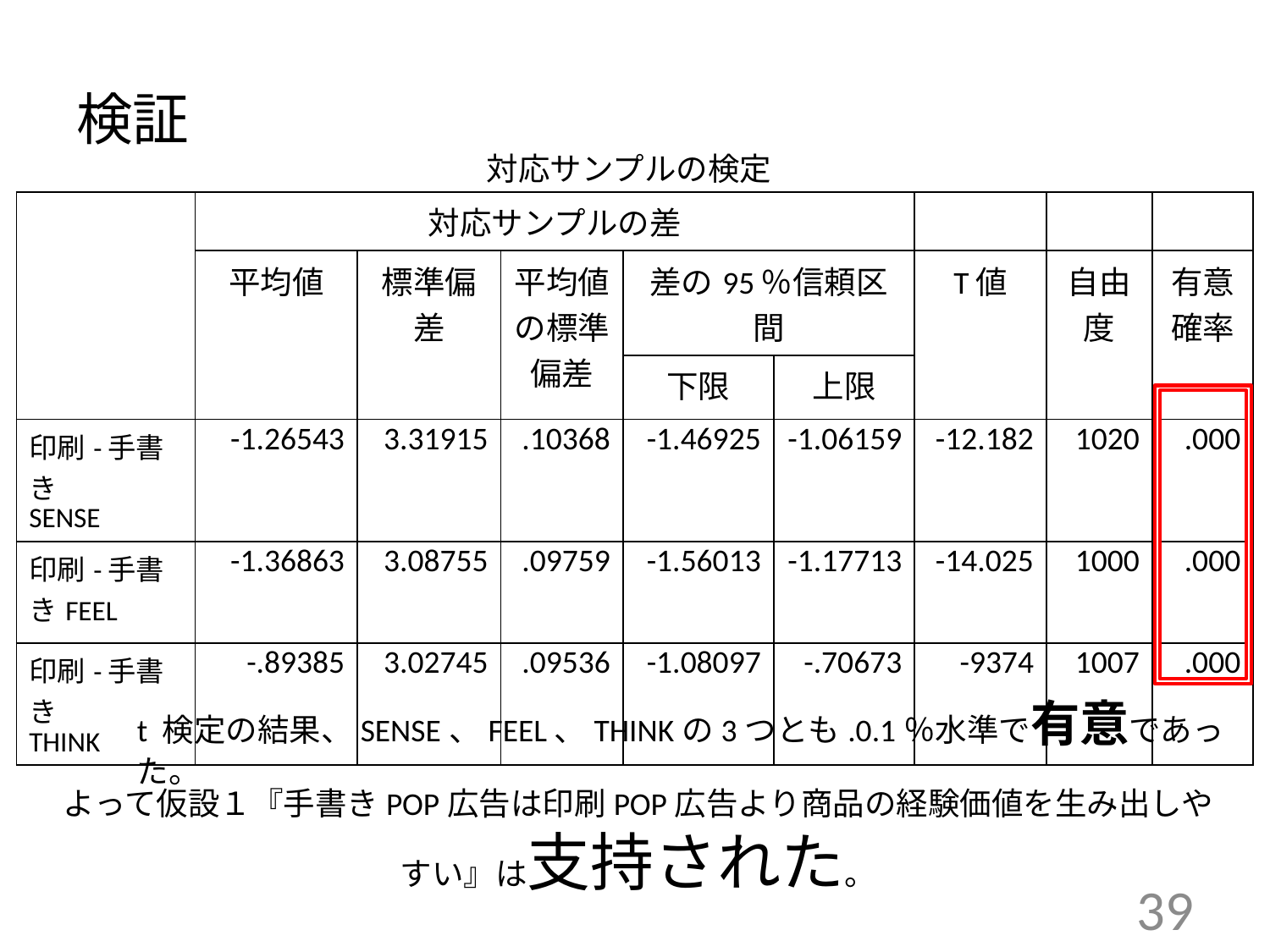

# 検証
対応サンプルの検定
|  | 対応サンプルの差 |  |  |  |  |  |  |  |
| --- | --- | --- | --- | --- | --- | --- | --- | --- |
|  | 平均値 | 標準偏差 | 平均値の標準偏差 | 差の95％信頼区間 |  | T値 | 自由度 | 有意確率 |
|  |  |  |  | 下限 | 上限 |  |  |  |
| 印刷-手書き SENSE | -1.26543 | 3.31915 | .10368 | -1.46925 | -1.06159 | -12.182 | 1020 | .000 |
| 印刷-手書きFEEL | -1.36863 | 3.08755 | .09759 | -1.56013 | -1.17713 | -14.025 | 1000 | .000 |
| 印刷-手書き THINK | -.89385 | 3.02745 | .09536 | -1.08097 | -.70673 | -9374 | 1007 | .000 |

t 検定の結果、SENSE、FEEL、THINKの3つとも.0.1％水準で有意であった。
よって仮設１『手書きPOP広告は印刷POP広告より商品の経験価値を生み出しやすい』は支持された。
39